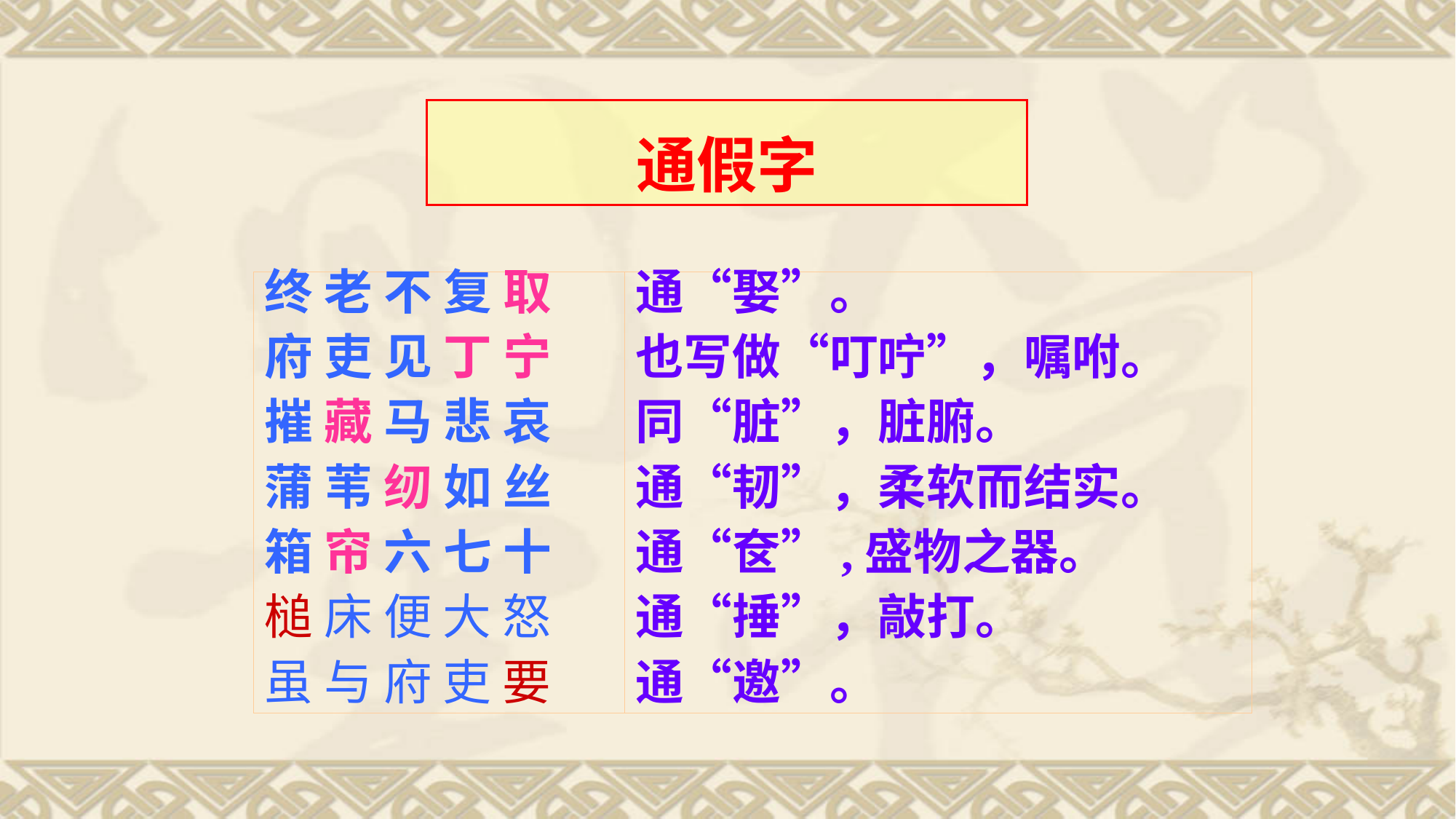

通假字
终 老 不 复 取
府 吏 见 丁 宁
摧 藏 马 悲 哀
蒲 苇 纫 如 丝
箱 帘 六 七 十
槌 床 便 大 怒
虽 与 府 吏 要
通“娶”。
也写做“叮咛”，嘱咐。
同“脏”，脏腑。
通“韧”，柔软而结实。
通“奁”,盛物之器。
通“捶”，敲打。
通“邀”。